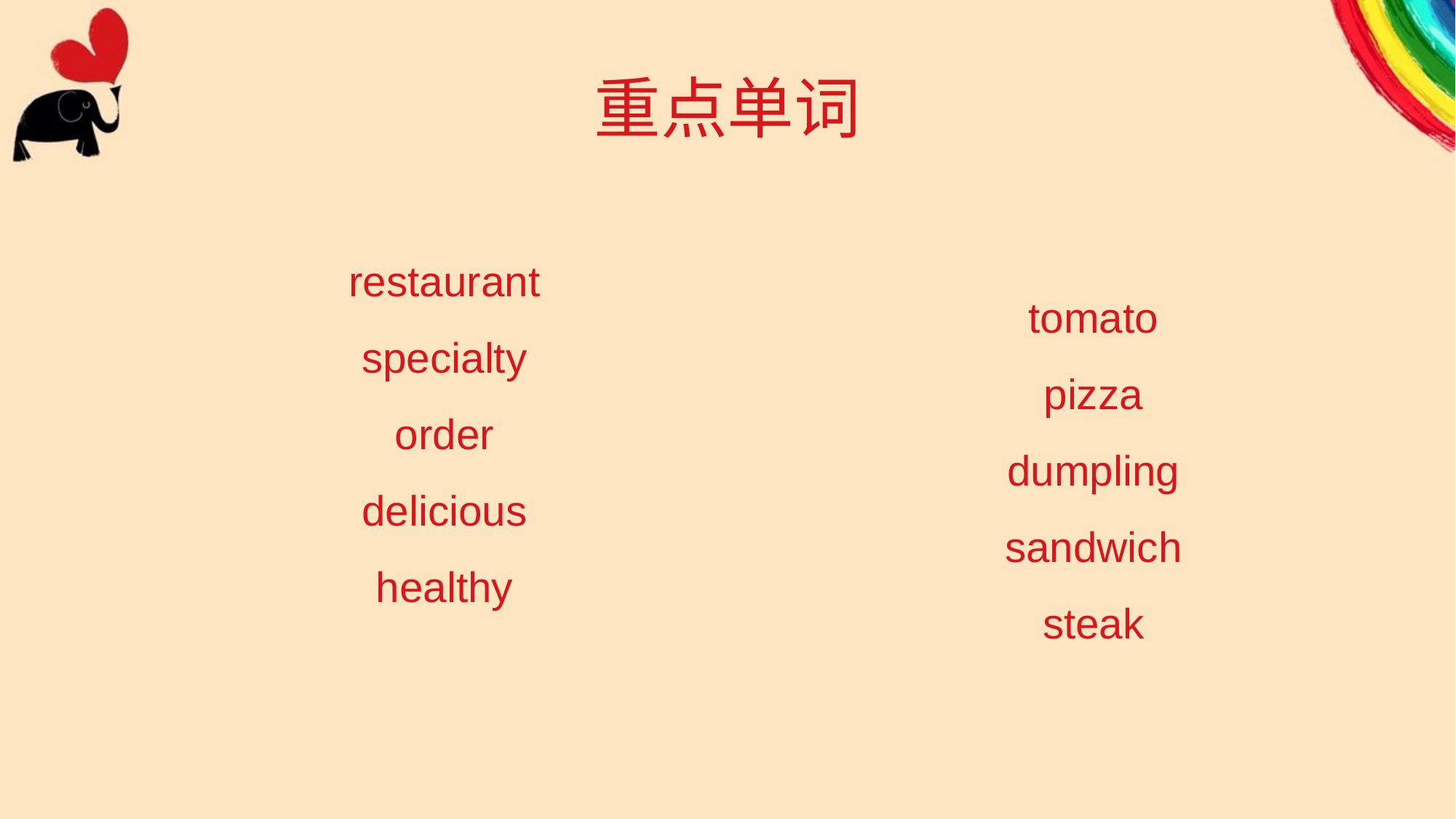

# 重点单词
restaurant
specialty
order
delicious
healthy

tomato
pizza
dumpling
sandwich
steak